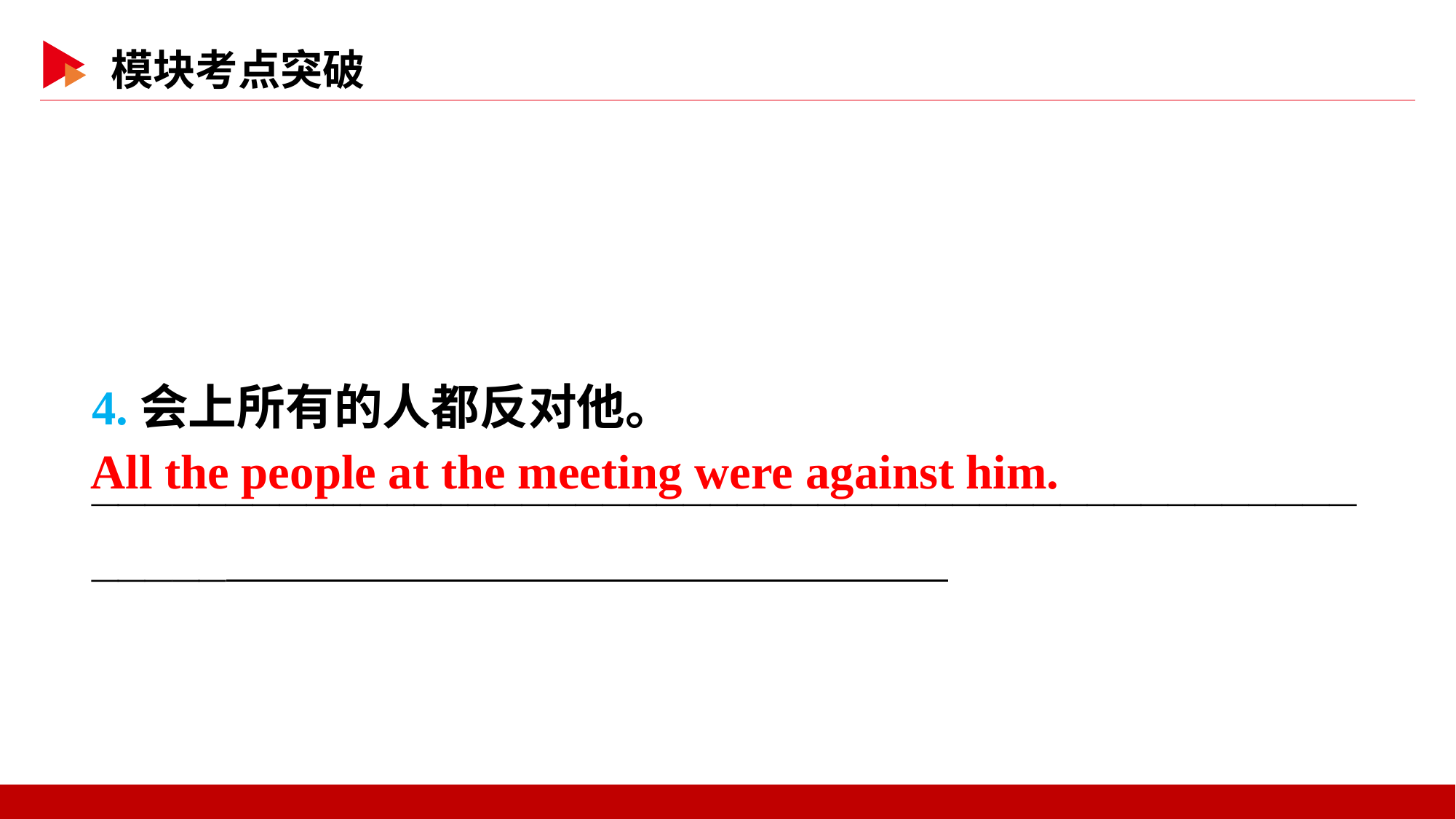

4.会上所有的人都反对他。
____________________________________________________
All the people at the meeting were against him.